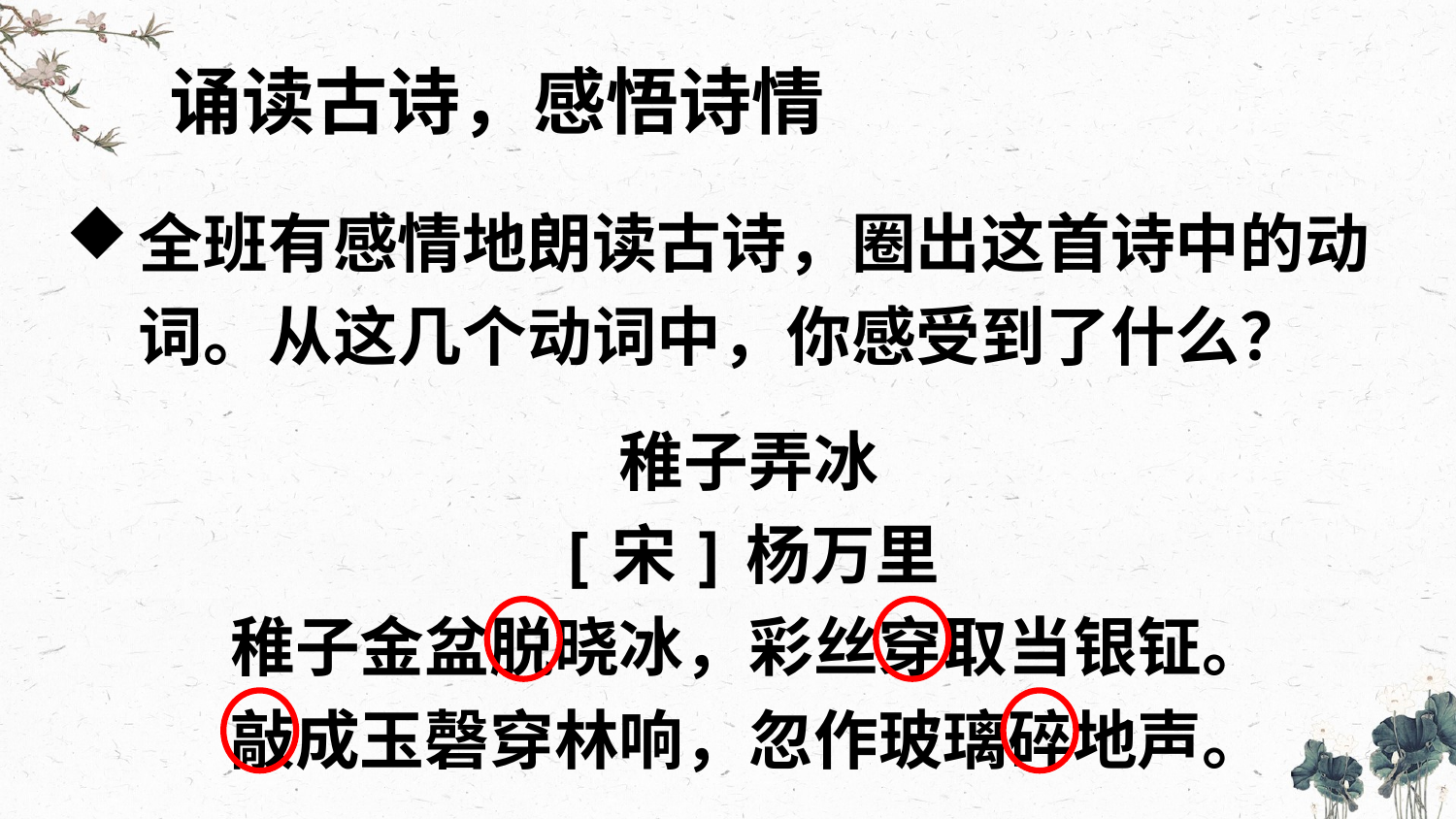

诵读古诗，感悟诗情
全班有感情地朗读古诗，圈出这首诗中的动词。从这几个动词中，你感受到了什么？
稚子弄冰
[宋]杨万里
稚子金盆脱晓冰，彩丝穿取当银钲。
敲成玉磬穿林响，忽作玻璃碎地声。